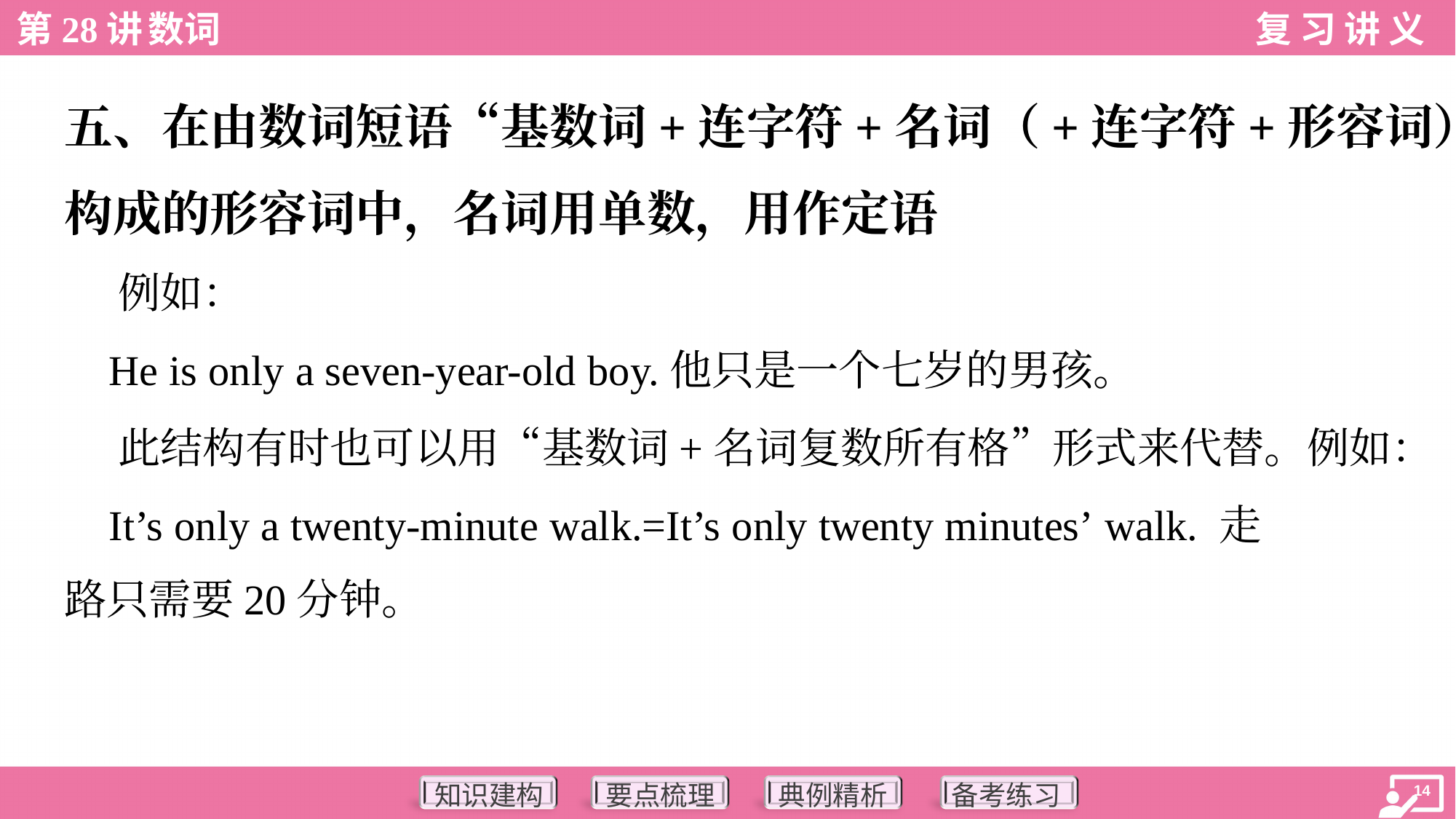

五、在由数词短语“基数词+连字符+名词（+连字符+形容词）”
构成的形容词中，名词用单数，用作定语
    例如：
    He is only a seven-year-old boy.他只是一个七岁的男孩。
    此结构有时也可以用“基数词+名词复数所有格”形式来代替。例如：
    It’s only a twenty-minute walk.=It’s only twenty minutes’ walk. 走
路只需要20分钟。